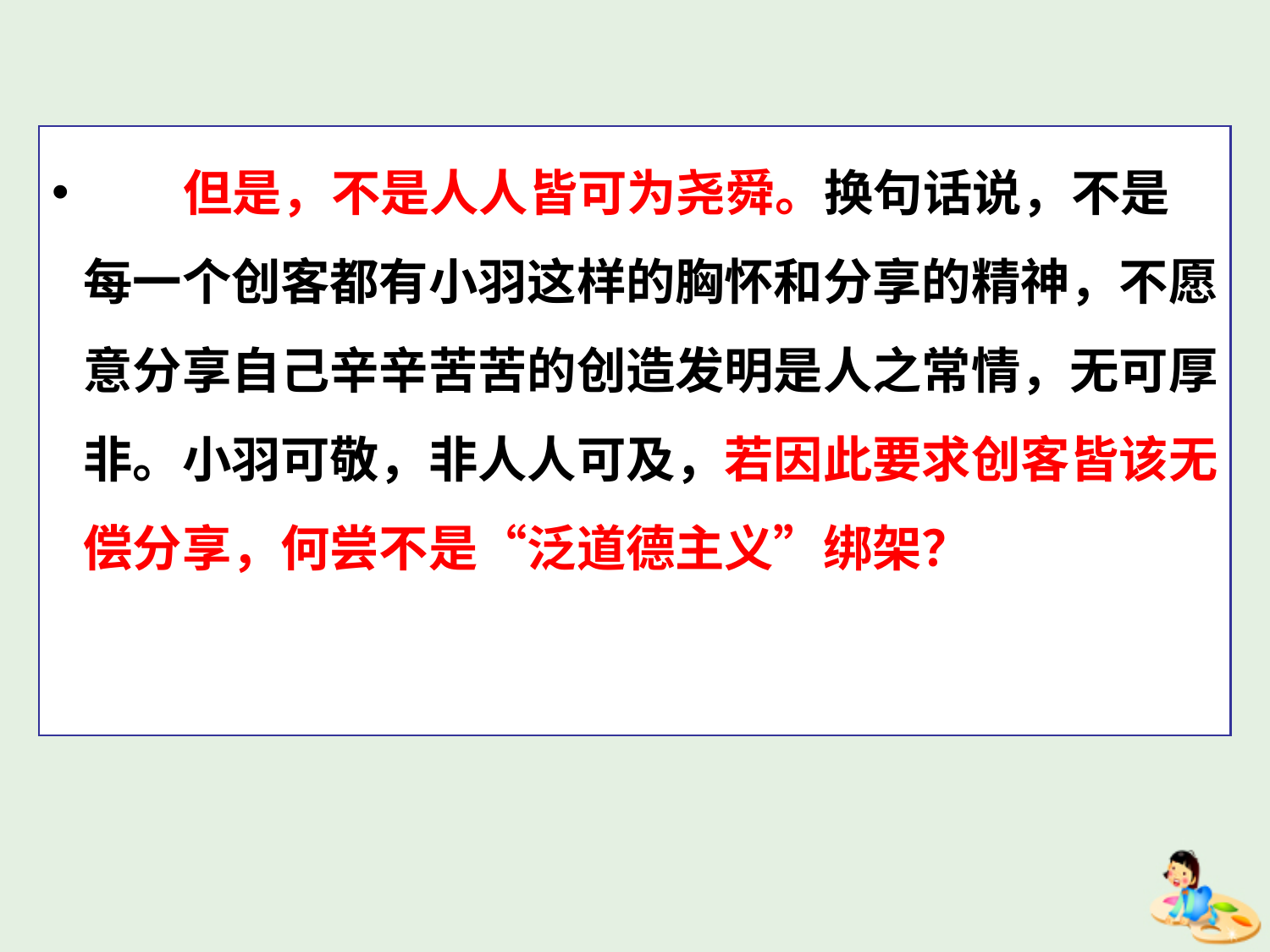

但是，不是人人皆可为尧舜。换句话说，不是每一个创客都有小羽这样的胸怀和分享的精神，不愿意分享自己辛辛苦苦的创造发明是人之常情，无可厚非。小羽可敬，非人人可及，若因此要求创客皆该无偿分享，何尝不是“泛道德主义”绑架？